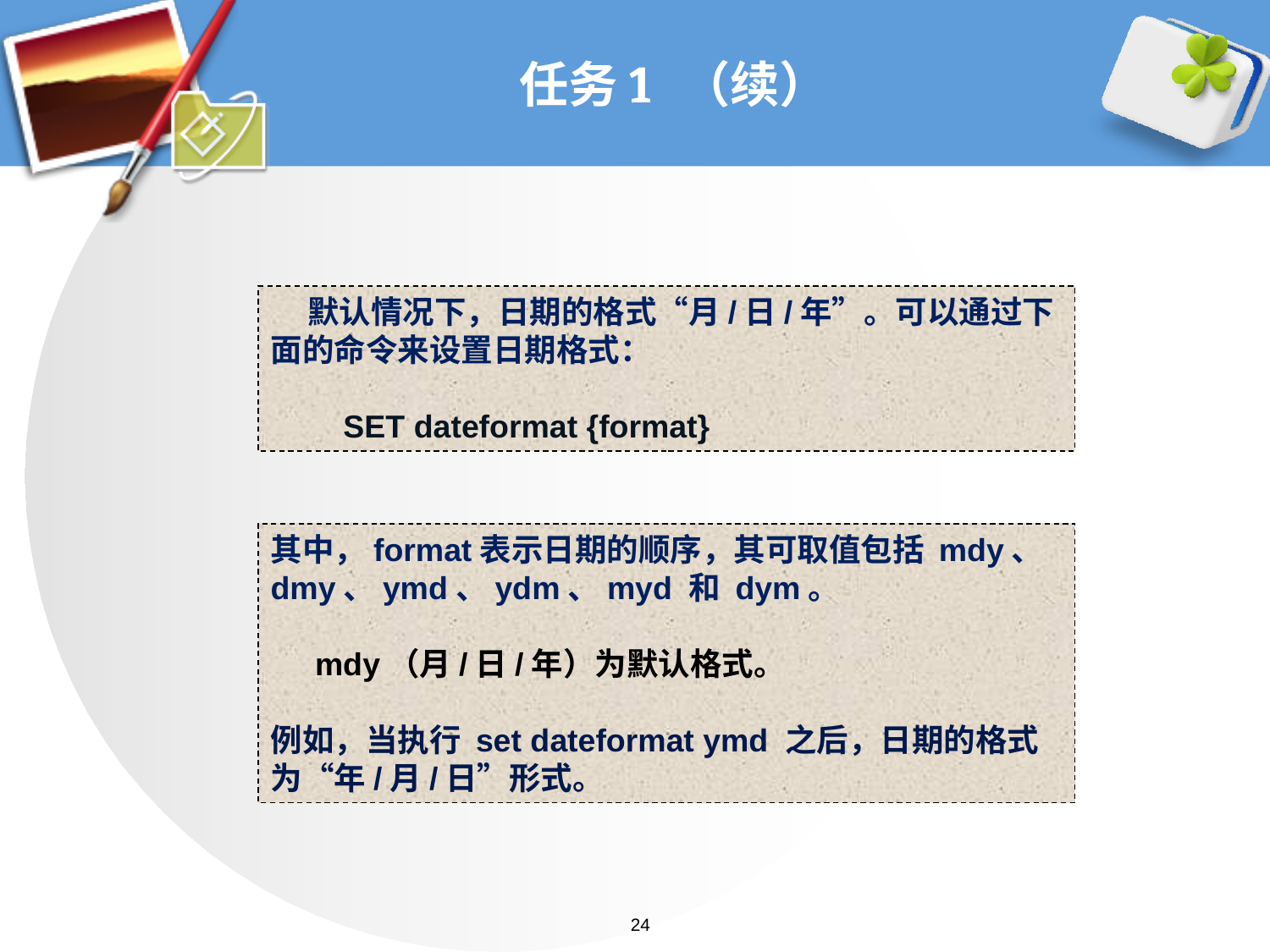

# 任务1  （续）
默认情况下，日期的格式“月/日/年”。可以通过下面的命令来设置日期格式：

    SET dateformat {format}
其中，format表示日期的顺序，其可取值包括 mdy、dmy、ymd、ydm、myd 和 dym。

     mdy（月/日/年）为默认格式。

例如，当执行 set dateformat ymd 之后，日期的格式为“年/月/日”形式。
24